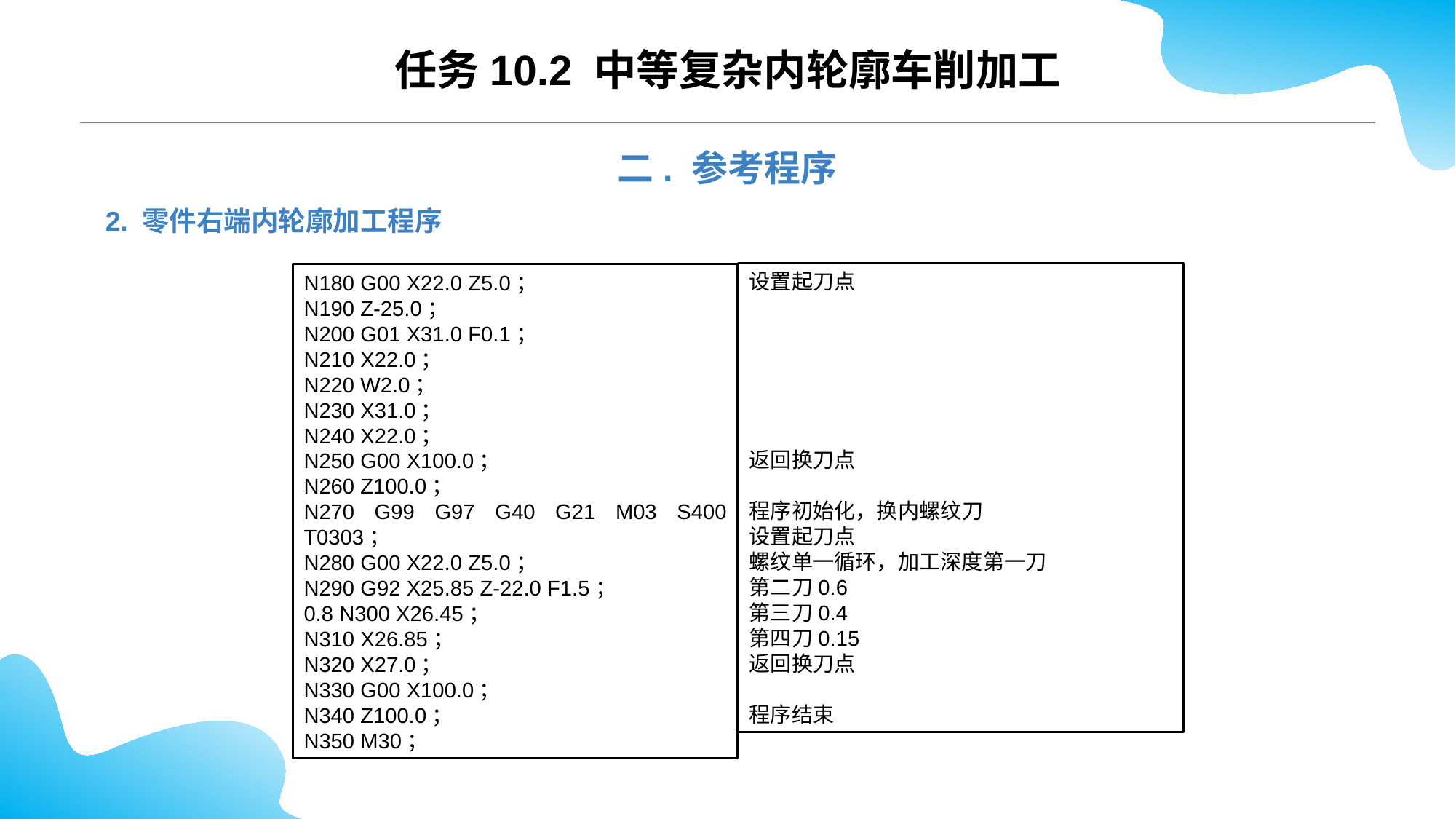

CONTENTS
任务10.2 中等复杂内轮廓车削加工
二. 参考程序
2. 零件右端内轮廓加工程序
设置起刀点

返回换刀点

程序初始化，换内螺纹刀
设置起刀点
螺纹单一循环，加工深度第一刀
第二刀0.6
第三刀0.4
第四刀0.15
返回换刀点

程序结束
N180 G00 X22.0 Z5.0；
N190 Z-25.0；
N200 G01 X31.0 F0.1；
N210 X22.0；
N220 W2.0；
N230 X31.0；
N240 X22.0；
N250 G00 X100.0；
N260 Z100.0；
N270 G99 G97 G40 G21 M03 S400 T0303；
N280 G00 X22.0 Z5.0；
N290 G92 X25.85 Z-22.0 F1.5；
0.8 N300 X26.45；
N310 X26.85；
N320 X27.0；
N330 G00 X100.0；
N340 Z100.0；
N350 M30；